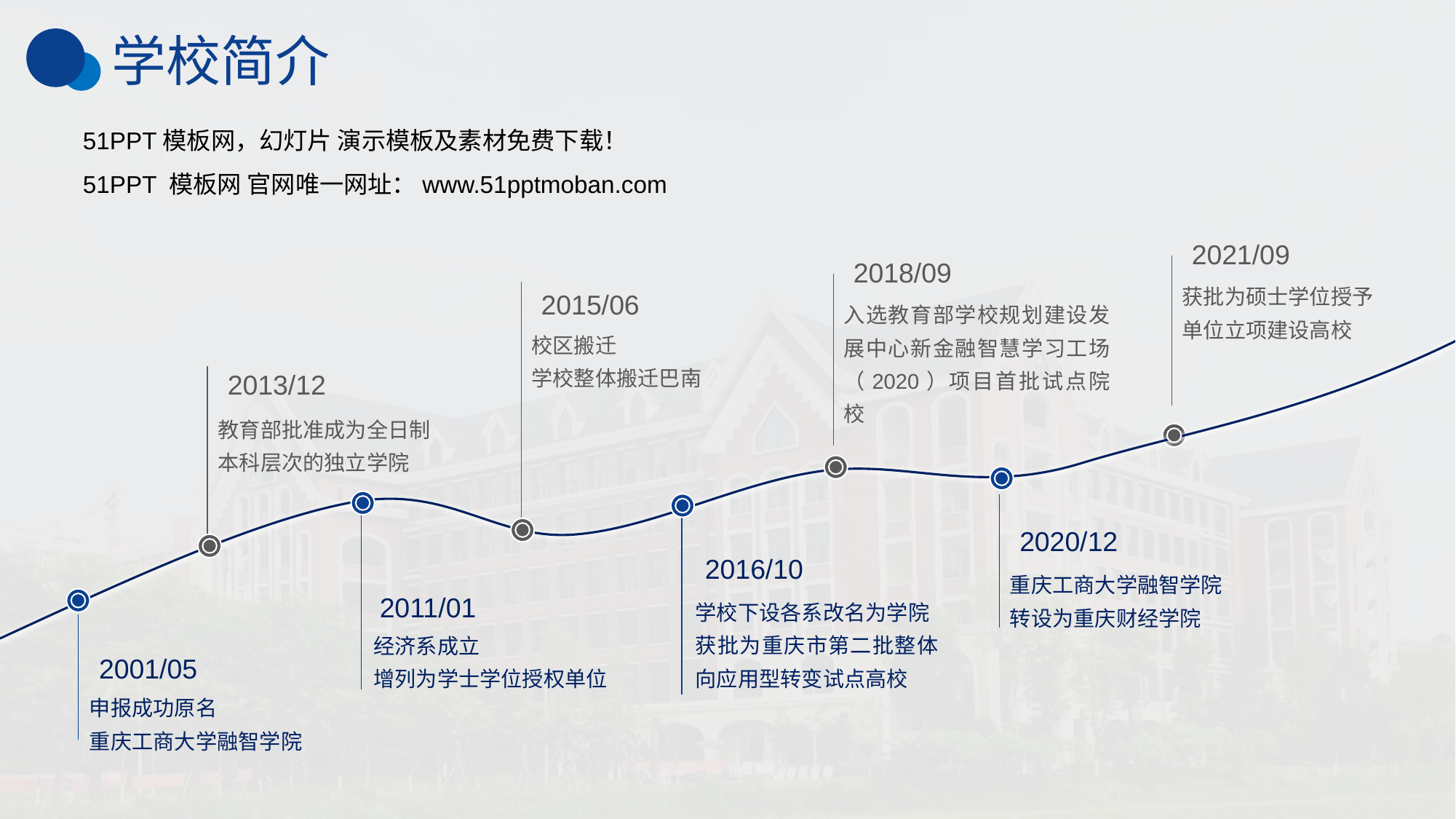

学校简介
51PPT模板网，幻灯片 演示模板及素材免费下载！
51PPT 模板网 官网唯一网址：www.51pptmoban.com
2021/09
获批为硕士学位授予
单位立项建设高校
2018/09
入选教育部学校规划建设发展中心新金融智慧学习工场（2020）项目首批试点院校
2015/06
校区搬迁
学校整体搬迁巴南

2013/12
教育部批准成为全日制
本科层次的独立学院
2020/12
重庆工商大学融智学院
转设为重庆财经学院
2016/10
学校下设各系改名为学院
获批为重庆市第二批整体向应用型转变试点高校
2011/01
经济系成立
增列为学士学位授权单位
2001/05
申报成功原名
重庆工商大学融智学院